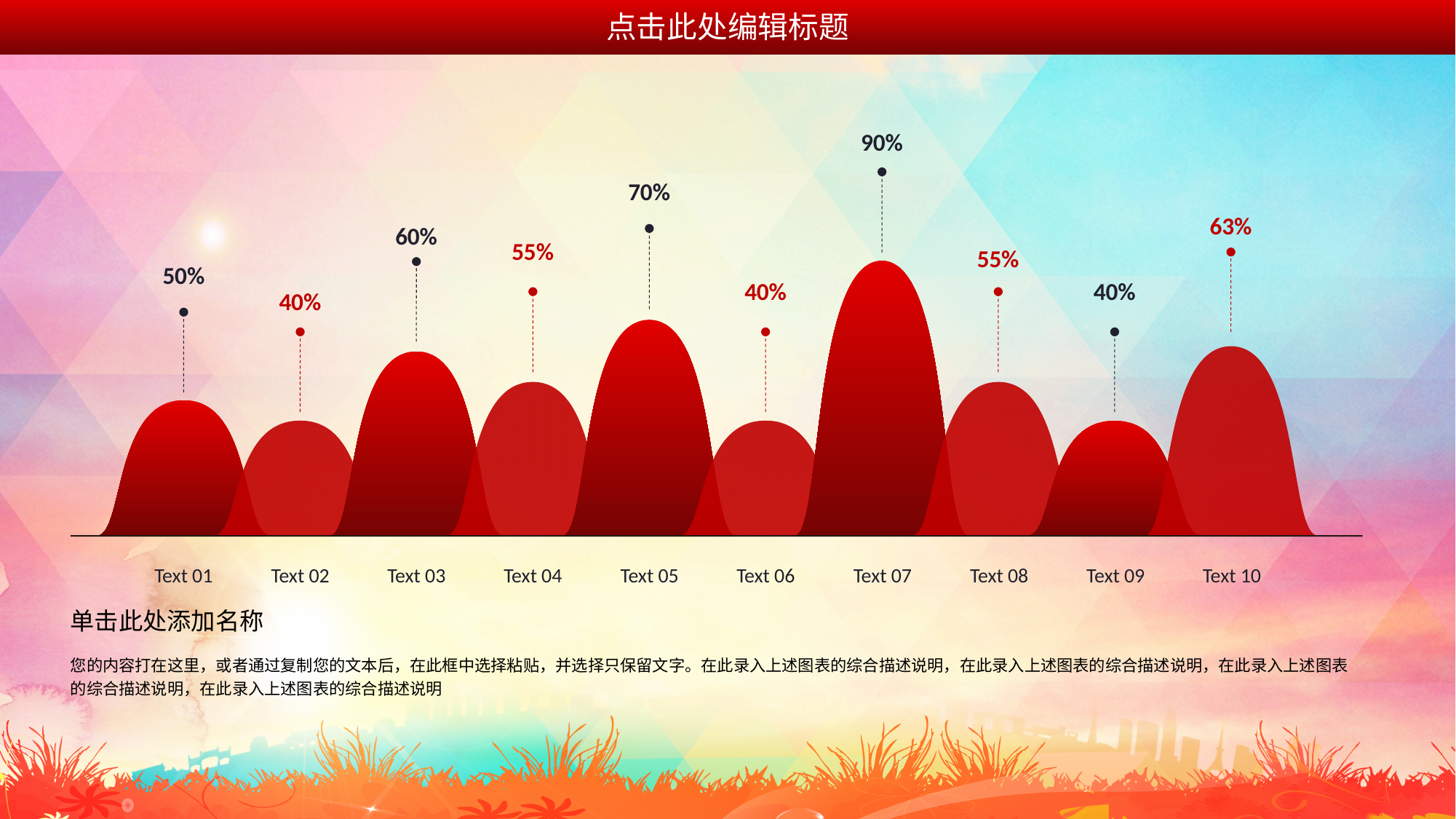

点击此处编辑标题
90%
70%

63%
60%

55%
55%

50%

40%
40%
40%

Text 01
Text 02
Text 03
Text 04
Text 05
Text 06
Text 07
Text 08
Text 09
Text 10
单击此处添加名称
您的内容打在这里，或者通过复制您的文本后，在此框中选择粘贴，并选择只保留文字。在此录入上述图表的综合描述说明，在此录入上述图表的综合描述说明，在此录入上述图表的综合描述说明，在此录入上述图表的综合描述说明